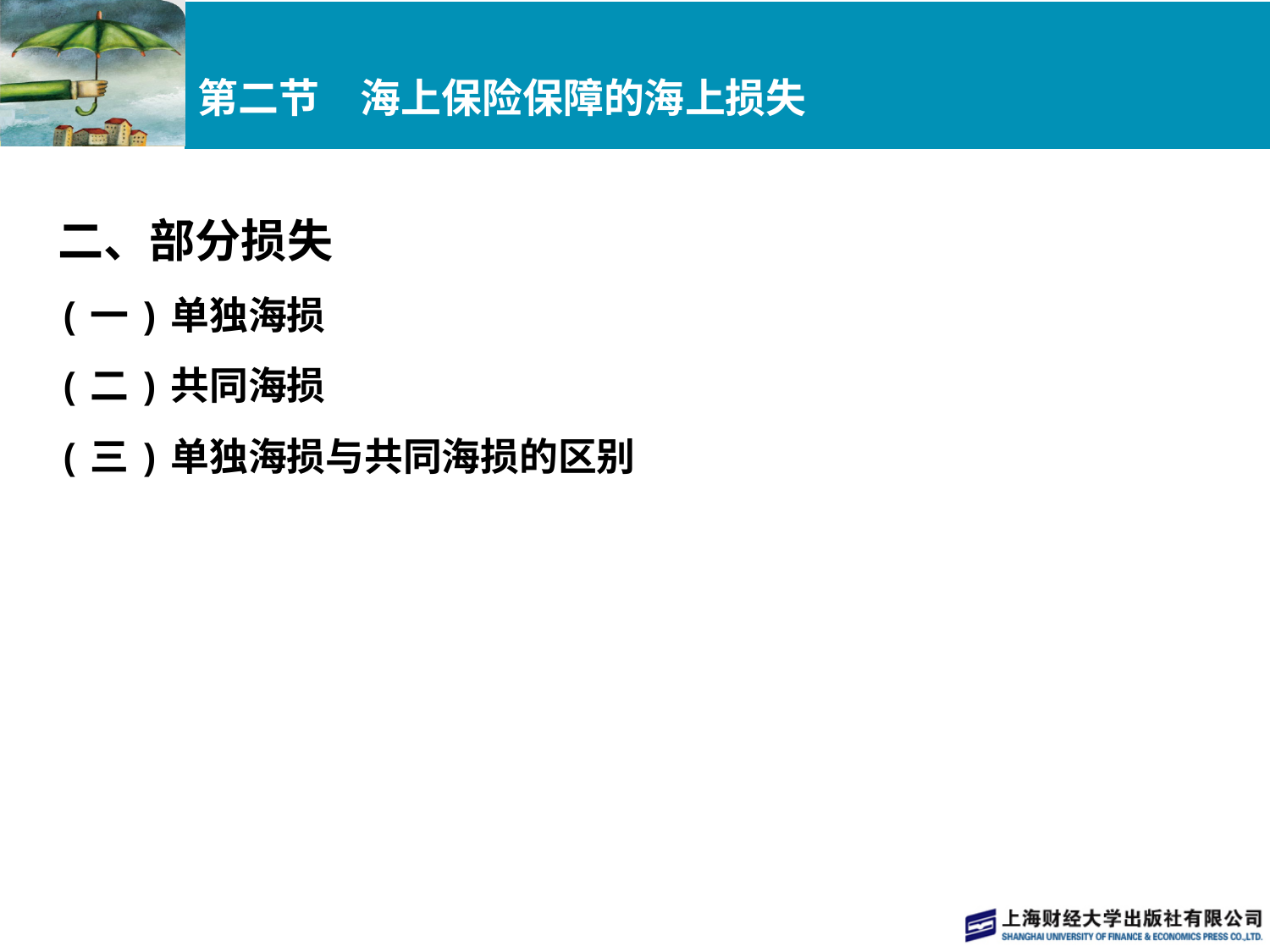

# 第二节　海上保险保障的海上损失
二、部分损失
(一)单独海损
(二)共同海损
(三)单独海损与共同海损的区别